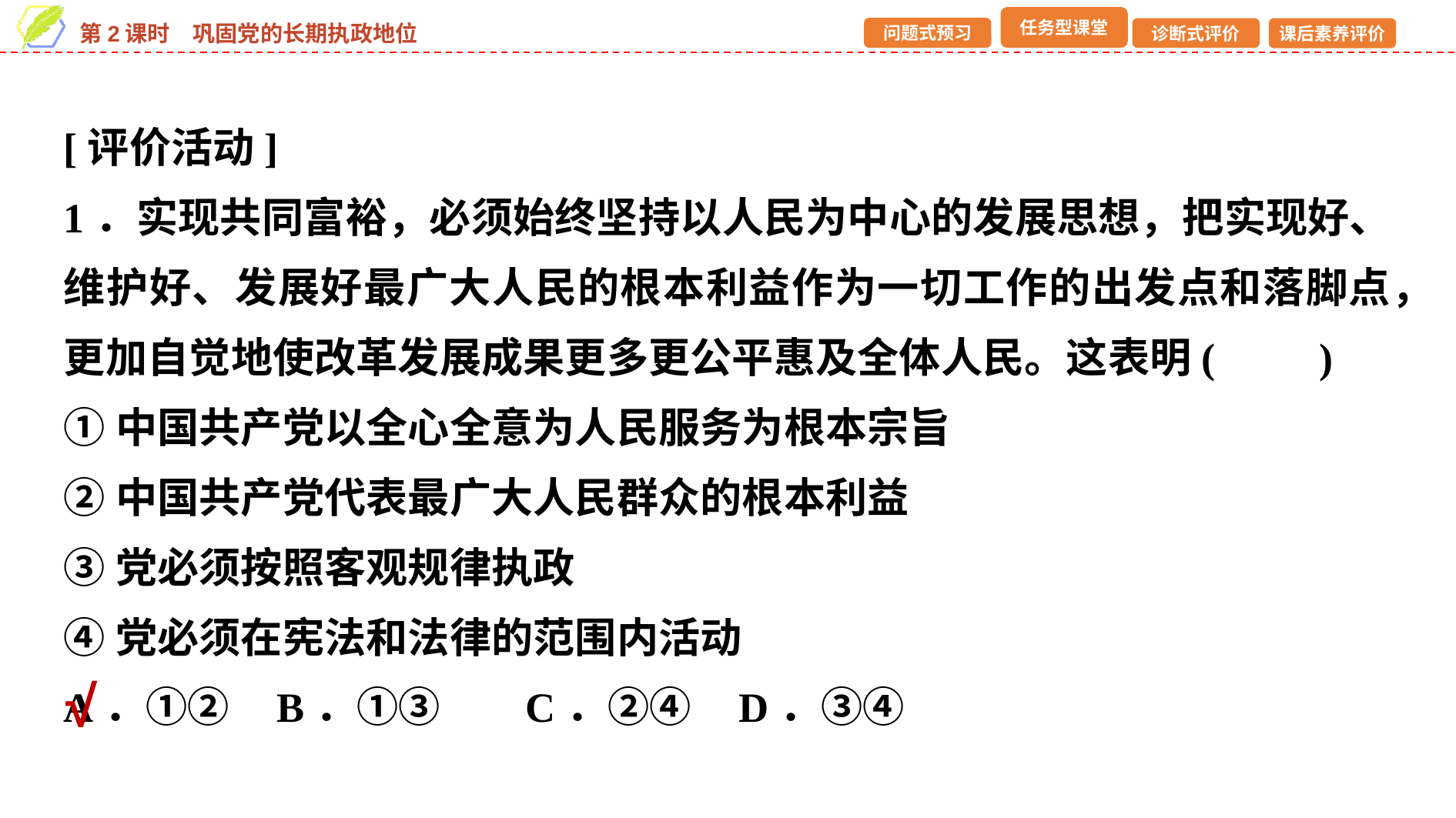

[评价活动]
1．实现共同富裕，必须始终坚持以人民为中心的发展思想，把实现好、维护好、发展好最广大人民的根本利益作为一切工作的出发点和落脚点，更加自觉地使改革发展成果更多更公平惠及全体人民。这表明(　　)
①中国共产党以全心全意为人民服务为根本宗旨
②中国共产党代表最广大人民群众的根本利益
③党必须按照客观规律执政
④党必须在宪法和法律的范围内活动
A．①②    B．①③	C．②④    D．③④
√